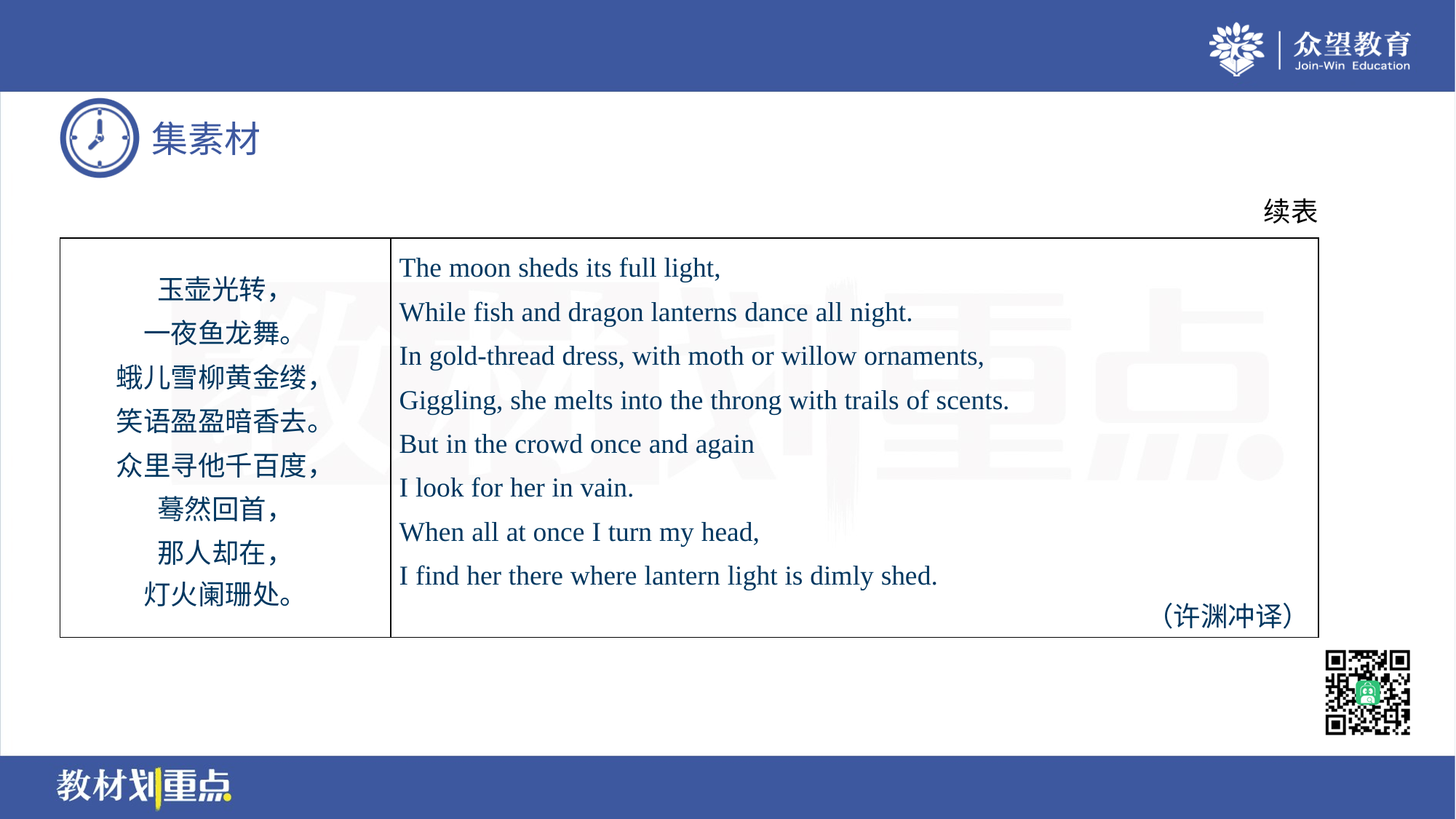

续表
| 玉壶光转， 一夜鱼龙舞。 蛾儿雪柳黄金缕， 笑语盈盈暗香去。 众里寻他千百度， 蓦然回首， 那人却在， 灯火阑珊处。 | The moon sheds its full light, While fish and dragon lanterns dance all night. In gold-thread dress, with moth or willow ornaments, Giggling, she melts into the throng with trails of scents. But in the crowd once and again I look for her in vain. When all at once I turn my head, I find her there where lantern light is dimly shed. （许渊冲译） |
| --- | --- |